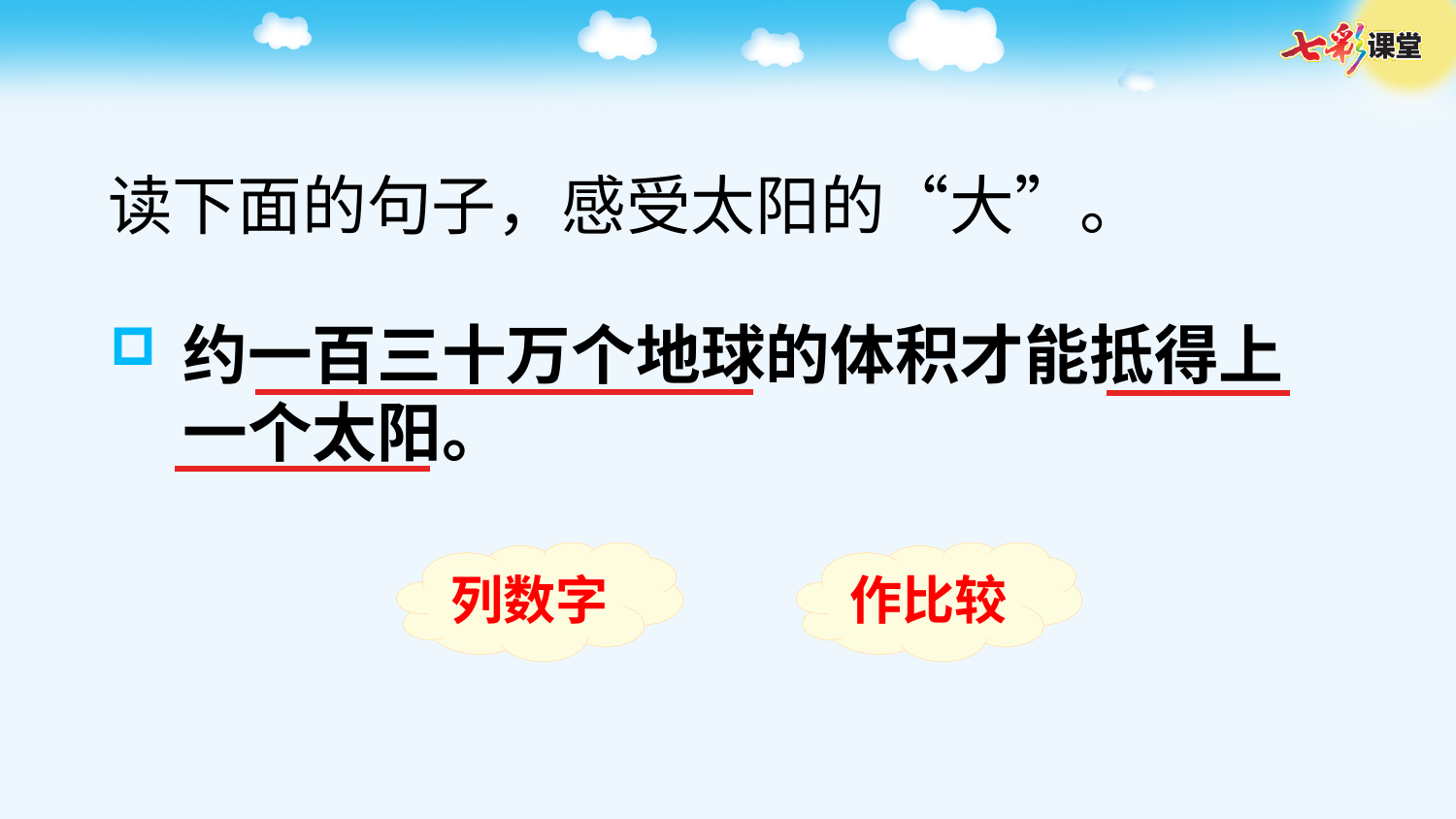

读下面的句子，感受太阳的“大”。
约一百三十万个地球的体积才能抵得上一个太阳。
列数字
作比较